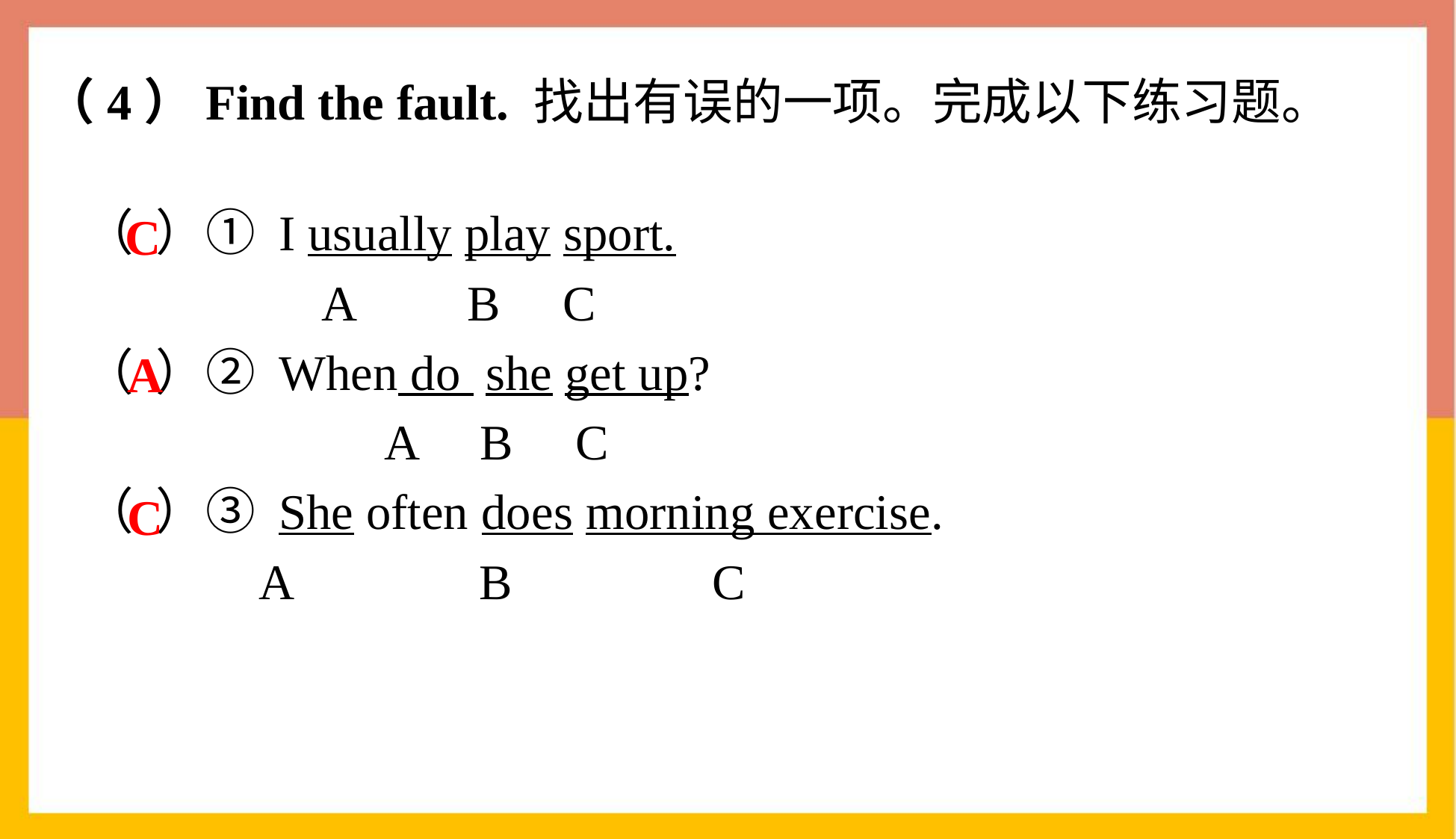

# （4）Find the fault. 找出有误的一项。完成以下练习题。
（  ）① I usually play sport.
                   A         B     C
（  ）② When do  she get up?
                        A     B     C
（  ）③ She often does morning exercise.
              A               B                C
C
A
C